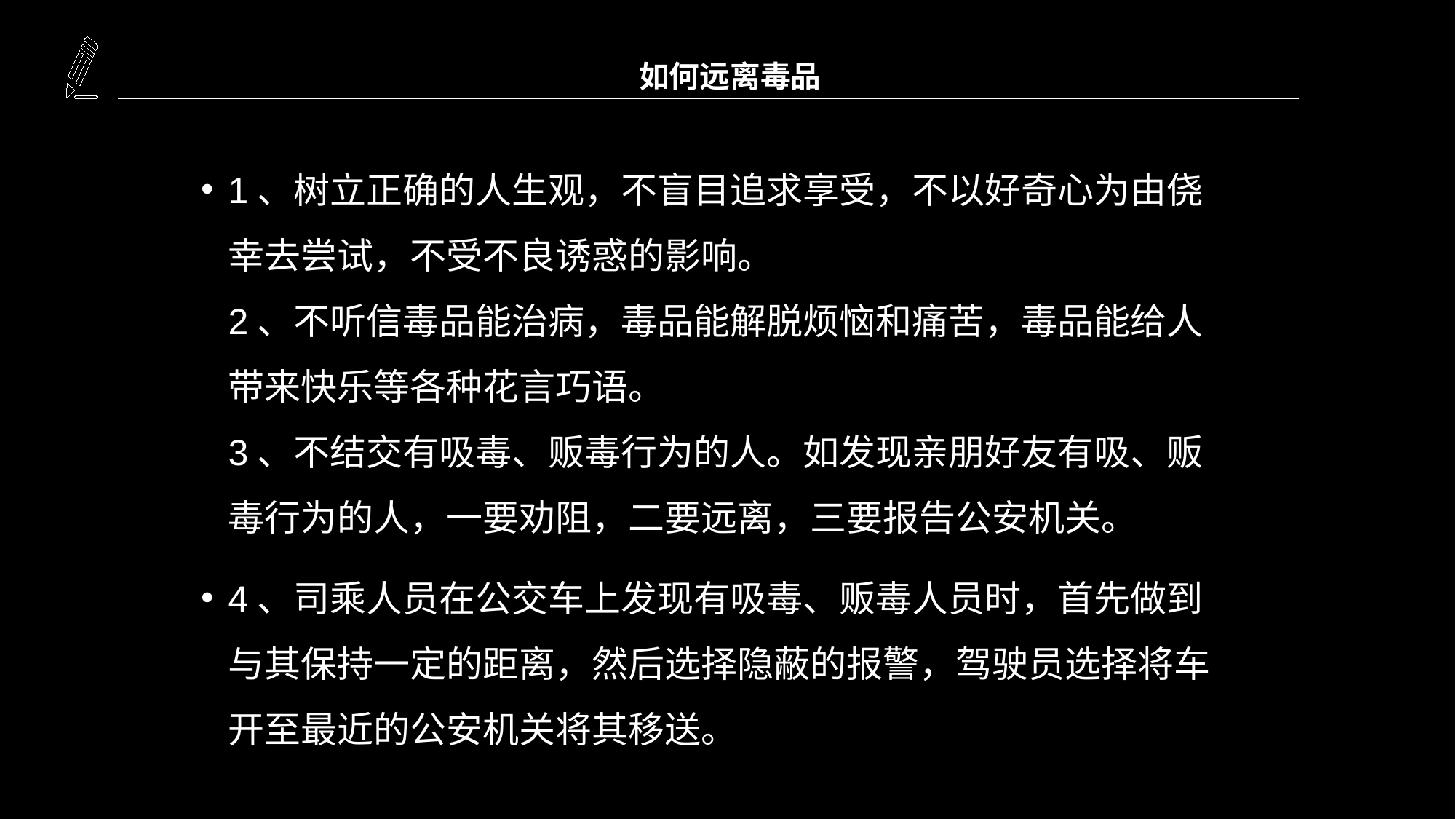

如何远离毒品
1、树立正确的人生观，不盲目追求享受，不以好奇心为由侥幸去尝试，不受不良诱惑的影响。
2、不听信毒品能治病，毒品能解脱烦恼和痛苦，毒品能给人带来快乐等各种花言巧语。
3、不结交有吸毒、贩毒行为的人。如发现亲朋好友有吸、贩毒行为的人，一要劝阻，二要远离，三要报告公安机关。
4、司乘人员在公交车上发现有吸毒、贩毒人员时，首先做到与其保持一定的距离，然后选择隐蔽的报警，驾驶员选择将车开至最近的公安机关将其移送。